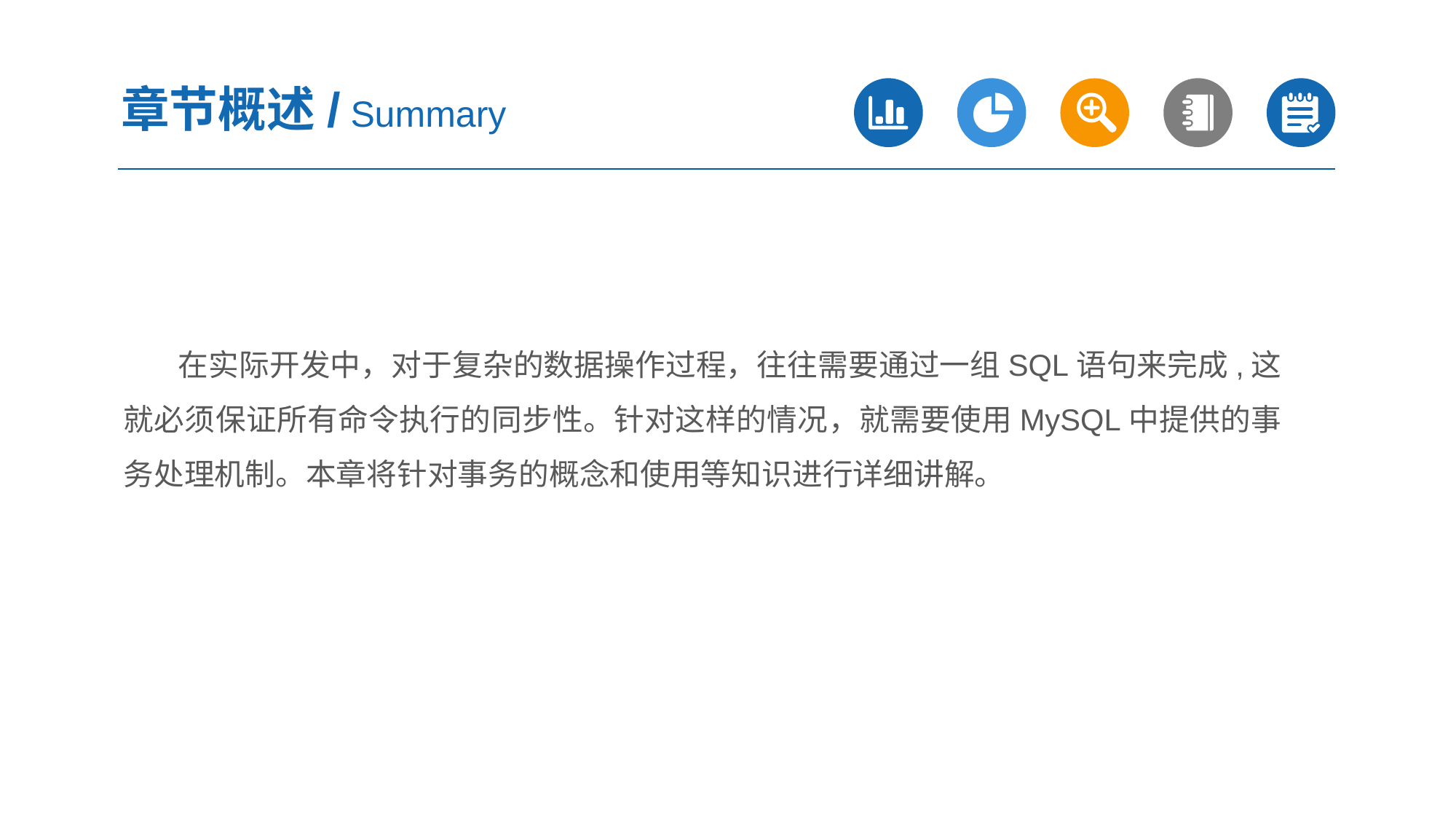

章节概述/ Summary
在实际开发中，对于复杂的数据操作过程，往往需要通过一组SQL语句来完成,这就必须保证所有命令执行的同步性。针对这样的情况，就需要使用MySQL中提供的事务处理机制。本章将针对事务的概念和使用等知识进行详细讲解。